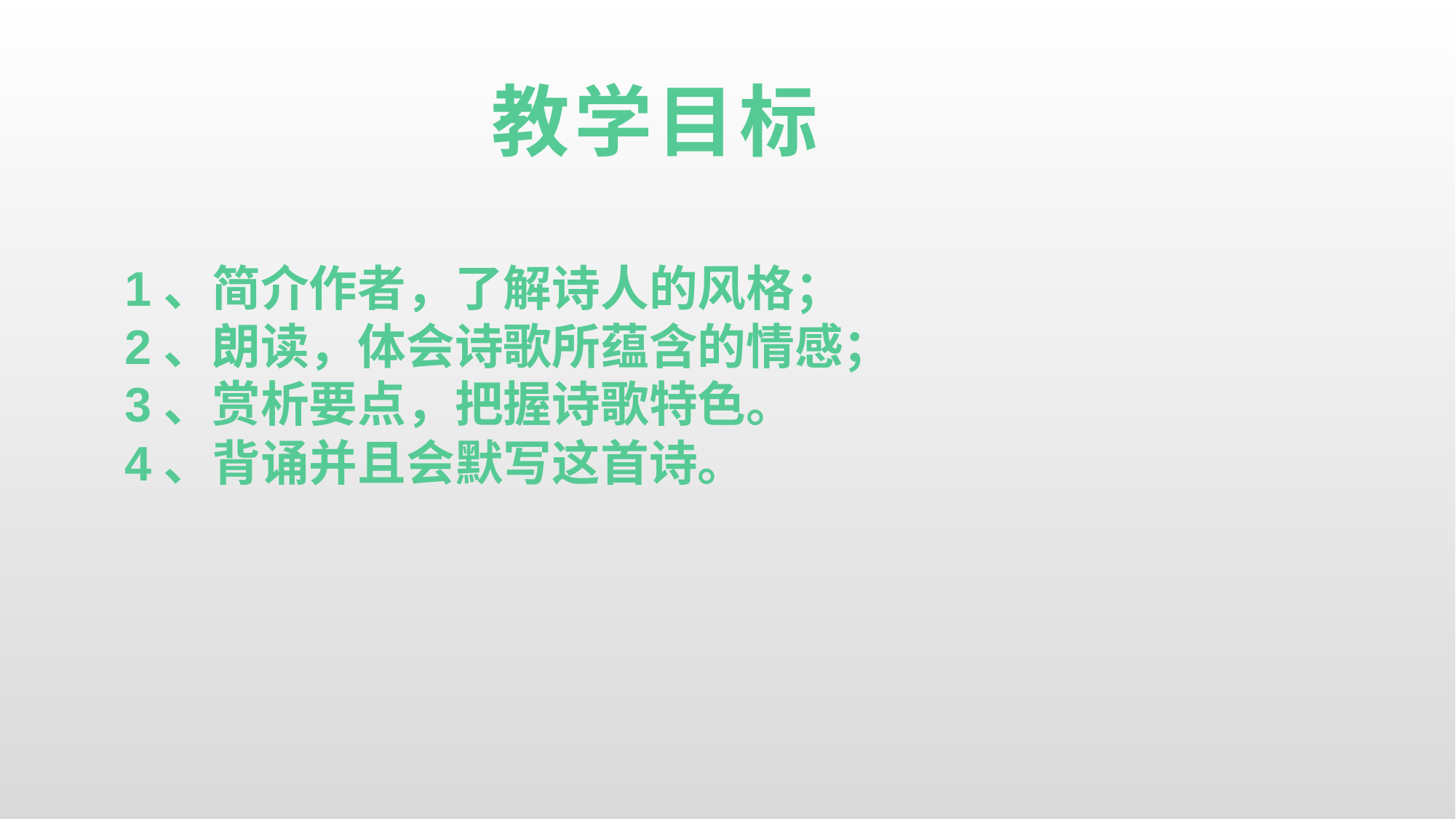

# 教学目标
1、简介作者，了解诗人的风格；
2、朗读，体会诗歌所蕴含的情感；
3、赏析要点，把握诗歌特色。
4、背诵并且会默写这首诗。